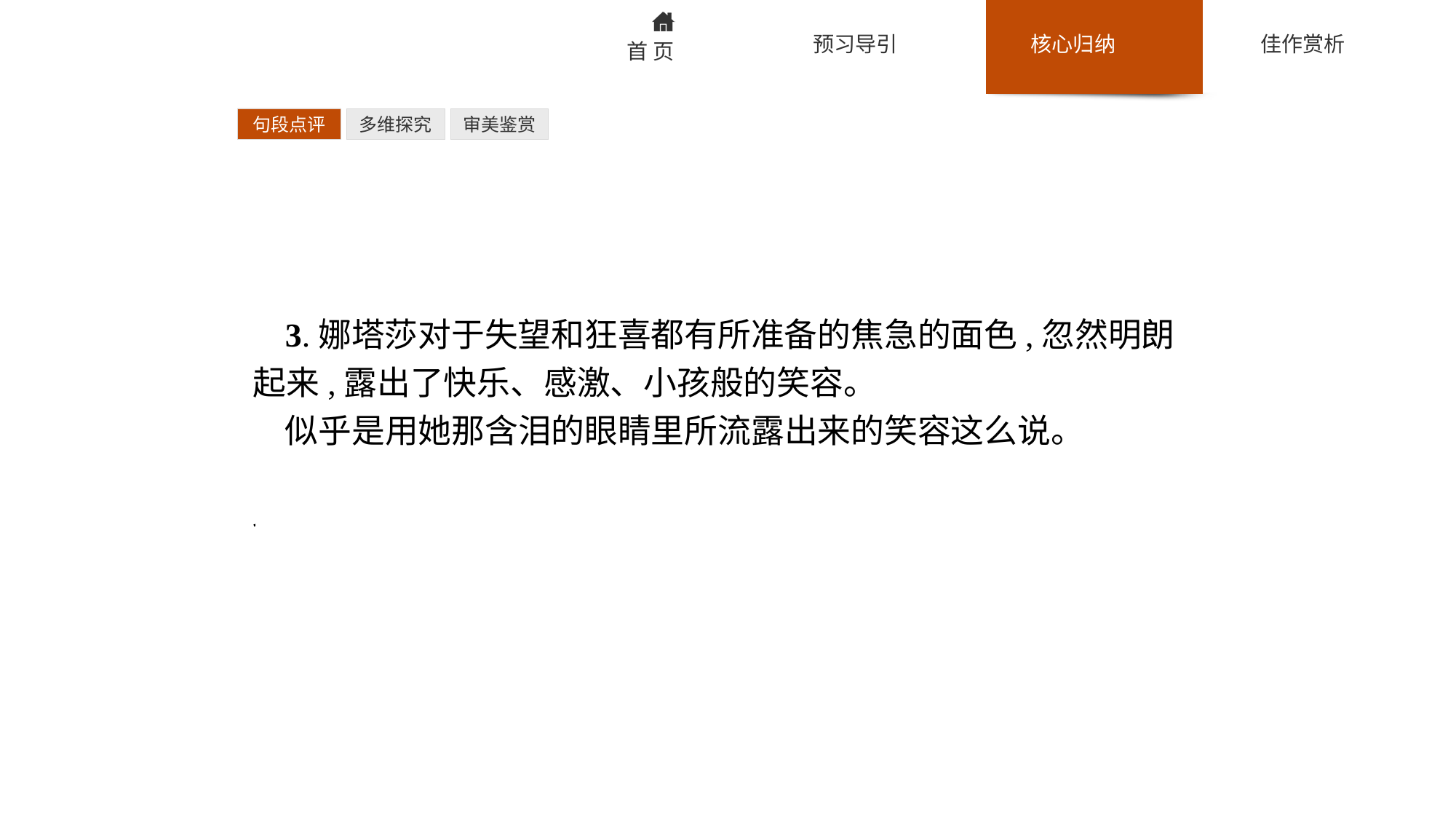

句段点评
多维探究
审美鉴赏
3.娜塔莎对于失望和狂喜都有所准备的焦急的面色,忽然明朗起来,露出了快乐、感激、小孩般的笑容。
似乎是用她那含泪的眼睛里所流露出来的笑容这么说。
点评:通过对娜塔莎神情的描写,充分体现了人物的心理变化,也写出了一位急切盼望得到异性肯定的少女形象。